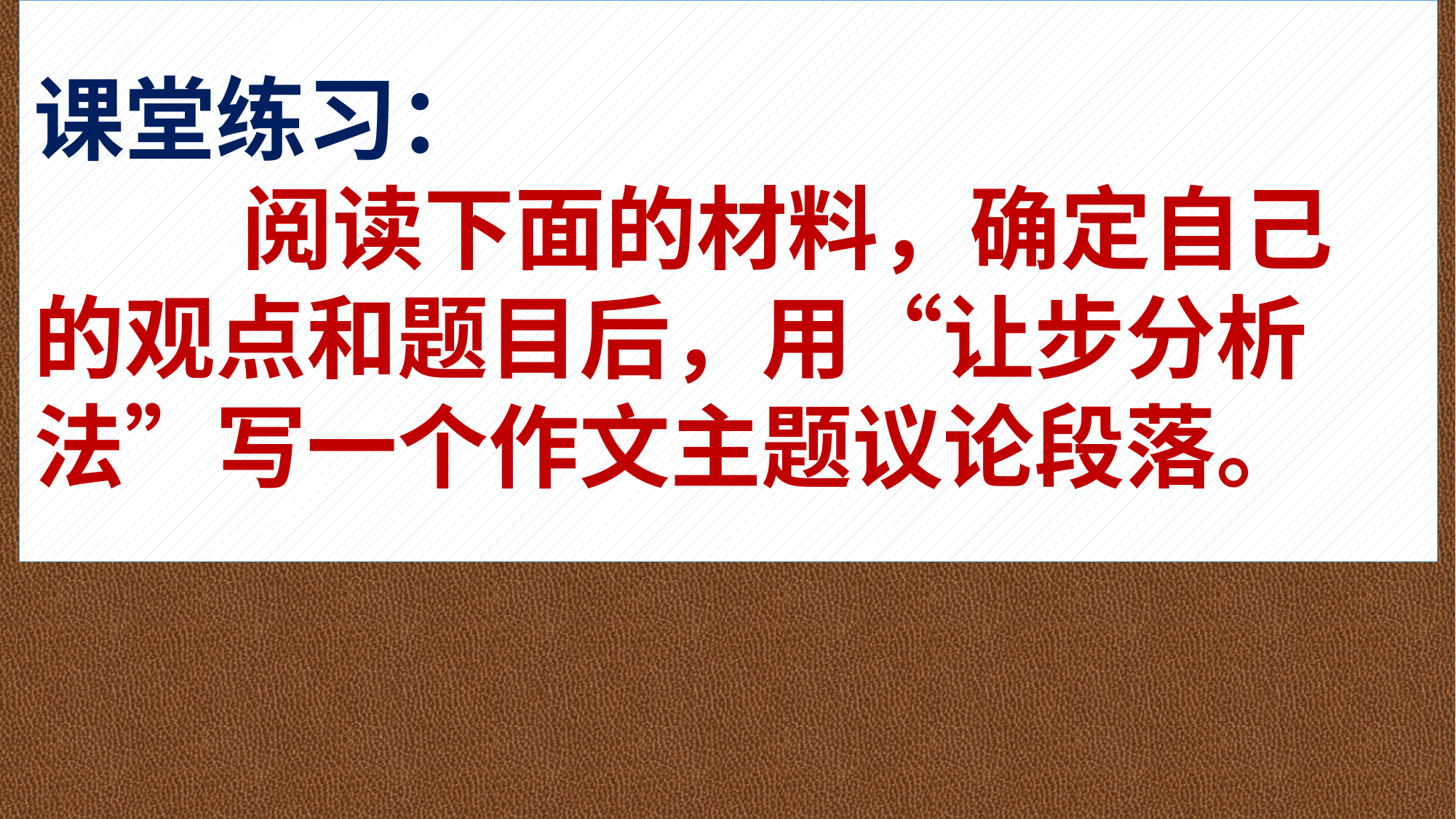

#
课堂练习：
         阅读下面的材料，确定自己的观点和题目后，用“让步分析法”写一个作文主题议论段落。